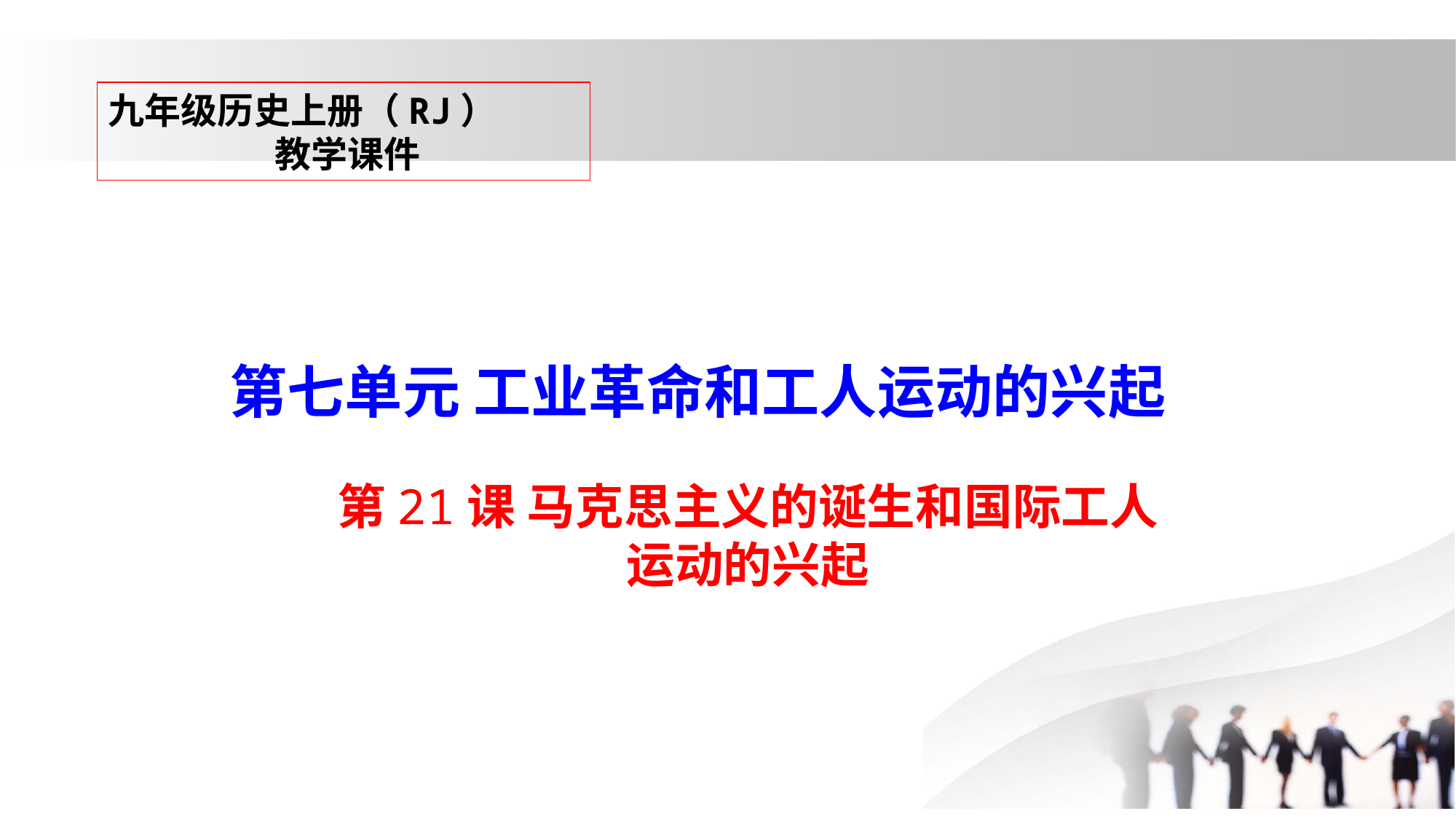

九年级历史上册（RJ）            教学课件
第七单元 工业革命和工人运动的兴起

第21课 马克思主义的诞生和国际工人
运动的兴起